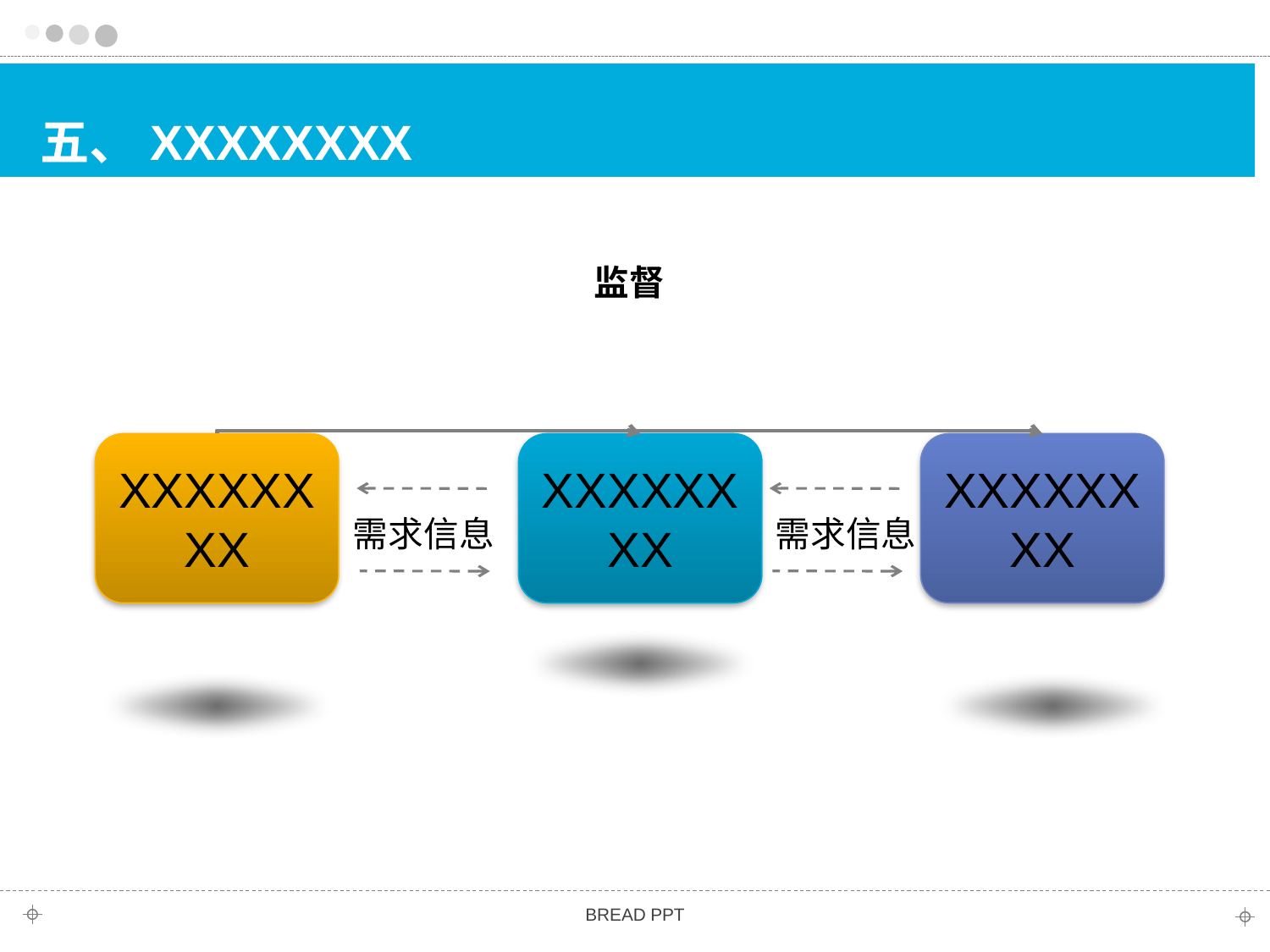

五、XXXXXXXX
监督
XXXXXXXX
XXXXXXXX
XXXXXXXX
需求信息
需求信息